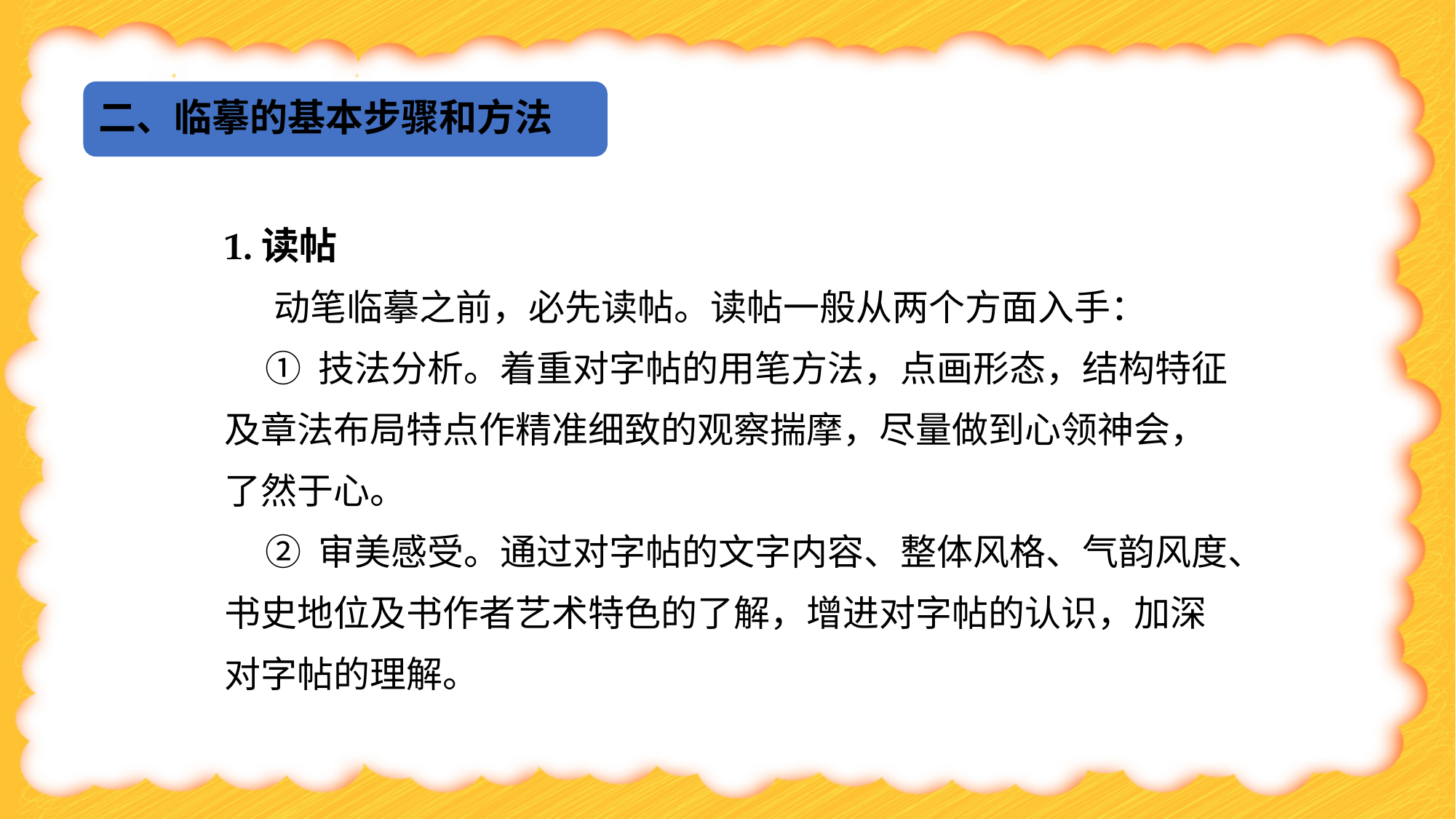

二、临摹的基本步骤和方法
1.读帖
     动笔临摹之前，必先读帖。读帖一般从两个方面入手：
     ① 技法分析。着重对字帖的用笔方法，点画形态，结构特征及章法布局特点作精准细致的观察揣摩，尽量做到心领神会，了然于心。
     ② 审美感受。通过对字帖的文字内容、整体风格、气韵风度、书史地位及书作者艺术特色的了解，增进对字帖的认识，加深对字帖的理解。